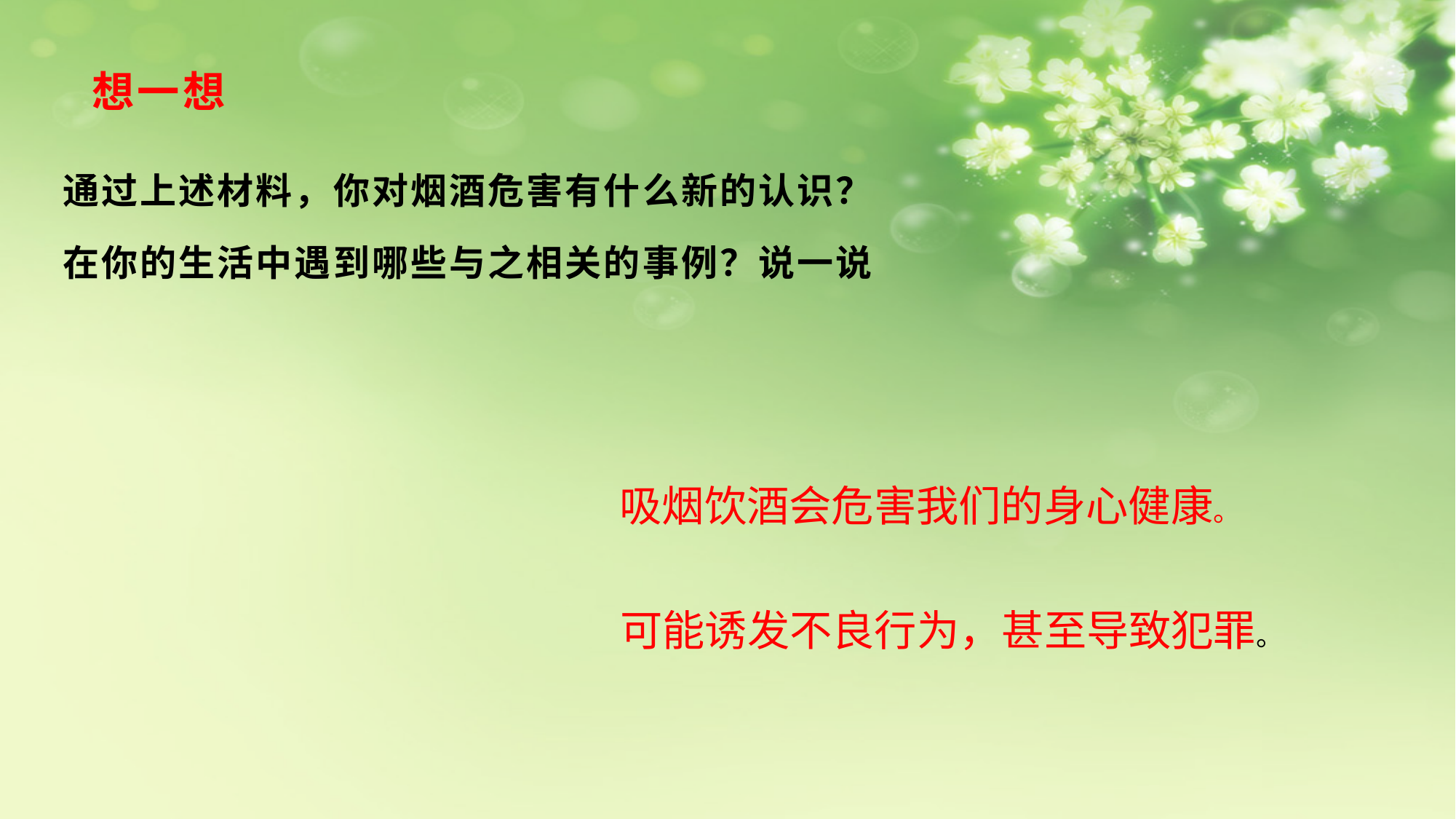

# 想一想
    通过上述材料，你对烟酒危害有什么新的认识？
    在你的生活中遇到哪些与之相关的事例？说一说
吸烟饮酒会危害我们的身心健康。
可能诱发不良行为，甚至导致犯罪。